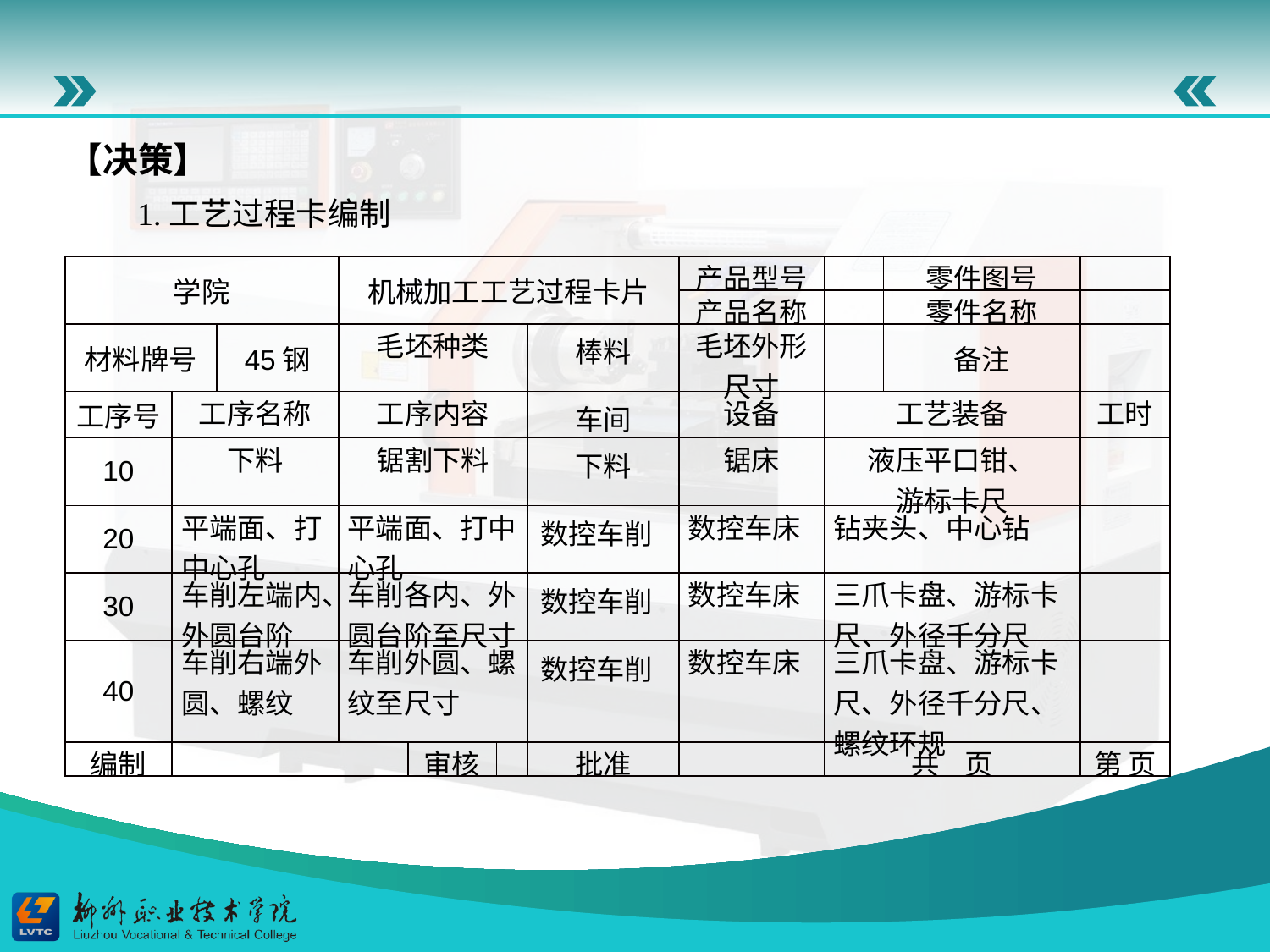

【决策】
1.工艺过程卡编制
| 学院 |  |  | 机械加工工艺过程卡片 |  |  |  | 产品型号 |  | 零件图号 |  |
| --- | --- | --- | --- | --- | --- | --- | --- | --- | --- | --- |
|  |  |  |  |  |  |  | 产品名称 |  | 零件名称 |  |
| 材料牌号 |  | 45钢 | 毛坯种类 |  |  | 棒料 | 毛坯外形尺寸 |  | 备注 |  |
| 工序号 | 工序名称 |  | 工序内容 |  |  | 车间 | 设备 | 工艺装备 |  | 工时 |
| 10 | 下料 |  | 锯割下料 |  |  | 下料 | 锯床 | 液压平口钳、 游标卡尺 |  |  |
| 20 | 平端面、打中心孔 |  | 平端面、打中心孔 |  |  | 数控车削 | 数控车床 | 钻夹头、中心钻 |  |  |
| 30 | 车削左端内、外圆台阶 |  | 车削各内、外圆台阶至尺寸 |  |  | 数控车削 | 数控车床 | 三爪卡盘、游标卡尺、外径千分尺 |  |  |
| 40 | 车削右端外圆、螺纹 |  | 车削外圆、螺纹至尺寸 |  |  | 数控车削 | 数控车床 | 三爪卡盘、游标卡尺、外径千分尺、螺纹环规 |  |  |
| 编制 |  |  |  | 审核 |  | 批准 |  | 共 页 |  | 第 页 |